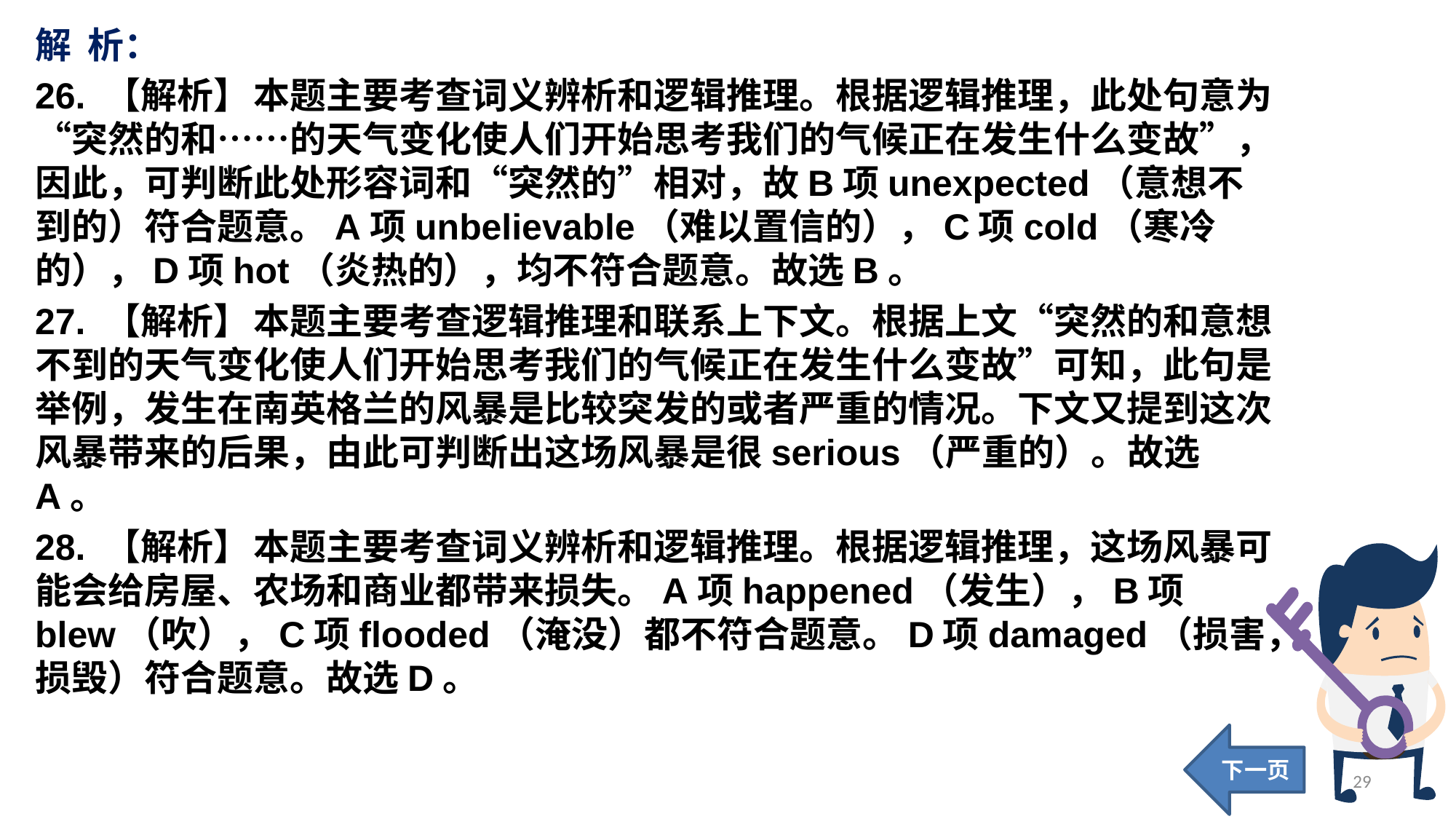

解  析：
26. 【解析】	本题主要考查词义辨析和逻辑推理。根据逻辑推理，此处句意为“突然的和……的天气变化使人们开始思考我们的气候正在发生什么变故”，因此，可判断此处形容词和“突然的”相对，故B项unexpected（意想不到的）符合题意。A项unbelievable（难以置信的），C项cold（寒冷的），D项hot（炎热的），均不符合题意。故选B。
27. 【解析】	本题主要考查逻辑推理和联系上下文。根据上文“突然的和意想不到的天气变化使人们开始思考我们的气候正在发生什么变故”可知，此句是举例，发生在南英格兰的风暴是比较突发的或者严重的情况。下文又提到这次风暴带来的后果，由此可判断出这场风暴是很serious（严重的）。故选A。
28. 【解析】	本题主要考查词义辨析和逻辑推理。根据逻辑推理，这场风暴可能会给房屋、农场和商业都带来损失。A项happened（发生），B项blew（吹），C项flooded（淹没）都不符合题意。D项damaged（损害，损毁）符合题意。故选D。

下一页
29